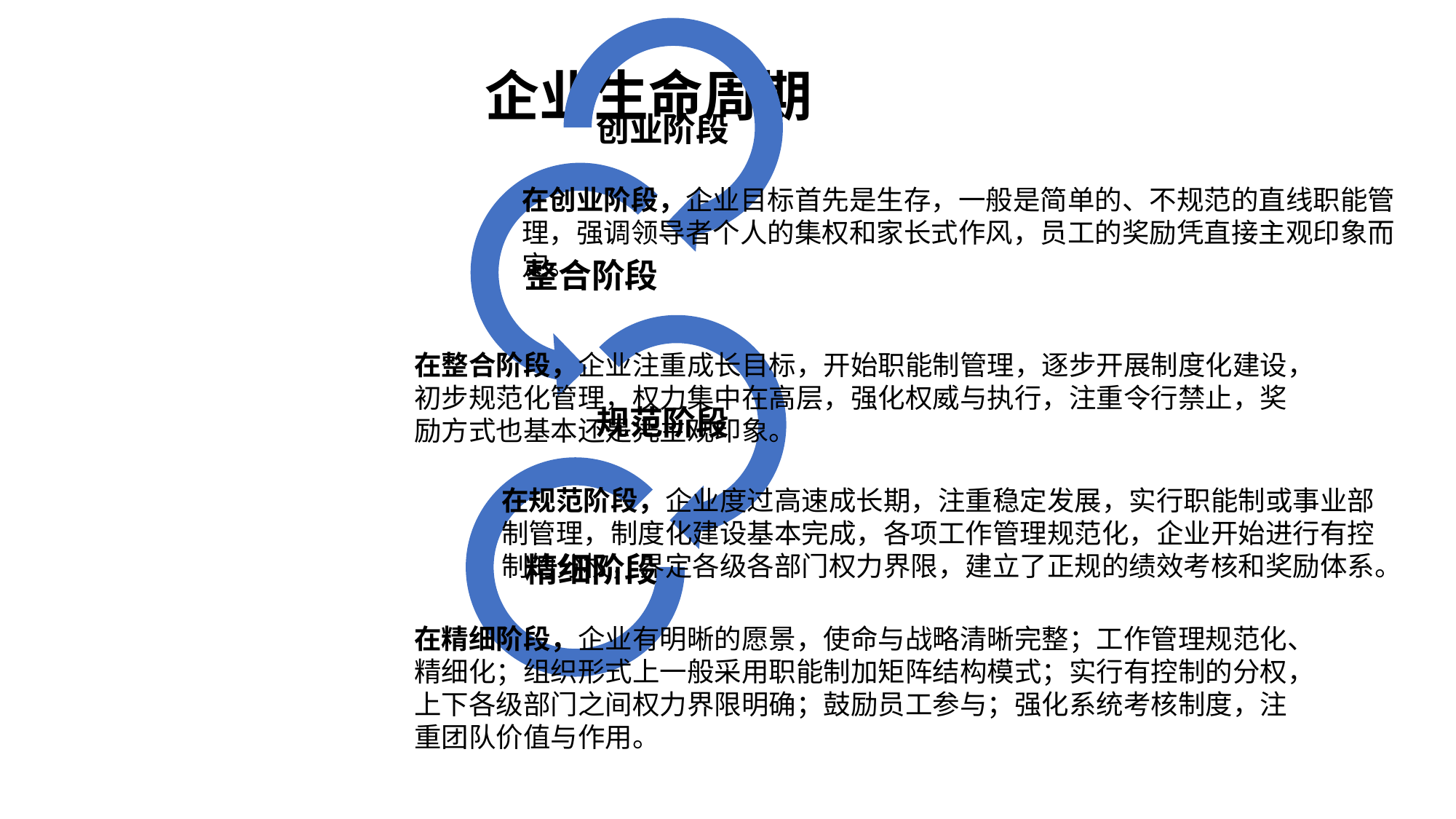

# 企业生命周期
创业阶段
整合阶段
规范阶段
精细阶段
在创业阶段，企业目标首先是生存，一般是简单的、不规范的直线职能管理，强调领导者个人的集权和家长式作风，员工的奖励凭直接主观印象而定。
在整合阶段，企业注重成长目标，开始职能制管理，逐步开展制度化建设，初步规范化管理，权力集中在高层，强化权威与执行，注重令行禁止，奖励方式也基本还是凭主观印象。
在规范阶段，企业度过高速成长期，注重稳定发展，实行职能制或事业部制管理，制度化建设基本完成，各项工作管理规范化，企业开始进行有控制的分权，界定各级各部门权力界限，建立了正规的绩效考核和奖励体系。
在精细阶段，企业有明晰的愿景，使命与战略清晰完整；工作管理规范化、精细化；组织形式上一般采用职能制加矩阵结构模式；实行有控制的分权，上下各级部门之间权力界限明确；鼓励员工参与；强化系统考核制度，注重团队价值与作用。